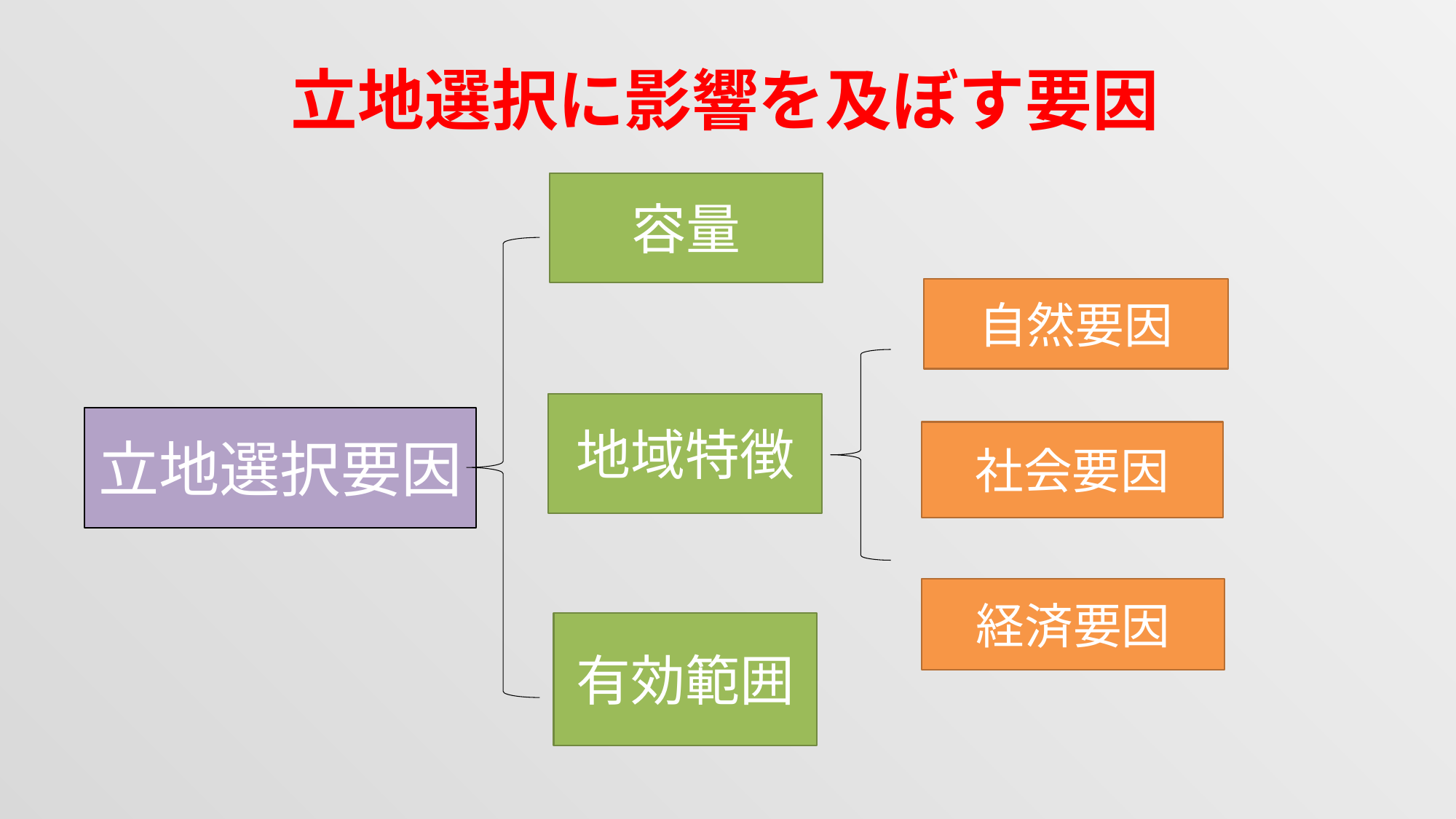

# 立地選択に影響を及ぼす要因
容量

自然要因

地域特徴
立地選択要因
社会要因
経済要因
有効範囲